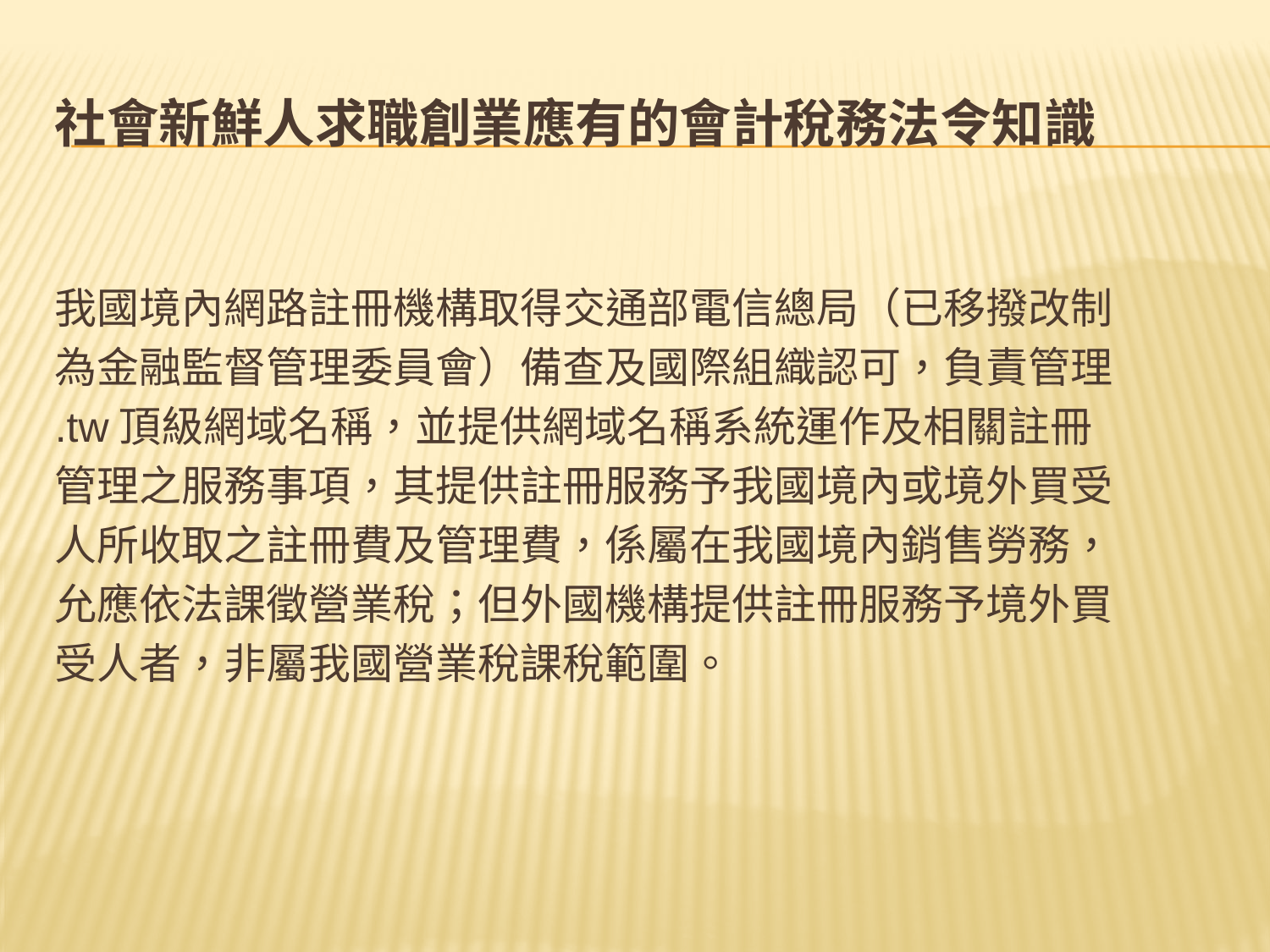

# 社會新鮮人求職創業應有的會計稅務法令知識

我國境內網路註冊機構取得交通部電信總局（已移撥改制
為金融監督管理委員會）備查及國際組織認可，負責管理
.tw頂級網域名稱，並提供網域名稱系統運作及相關註冊
管理之服務事項，其提供註冊服務予我國境內或境外買受
人所收取之註冊費及管理費，係屬在我國境內銷售勞務，
允應依法課徵營業稅；但外國機構提供註冊服務予境外買
受人者，非屬我國營業稅課稅範圍。